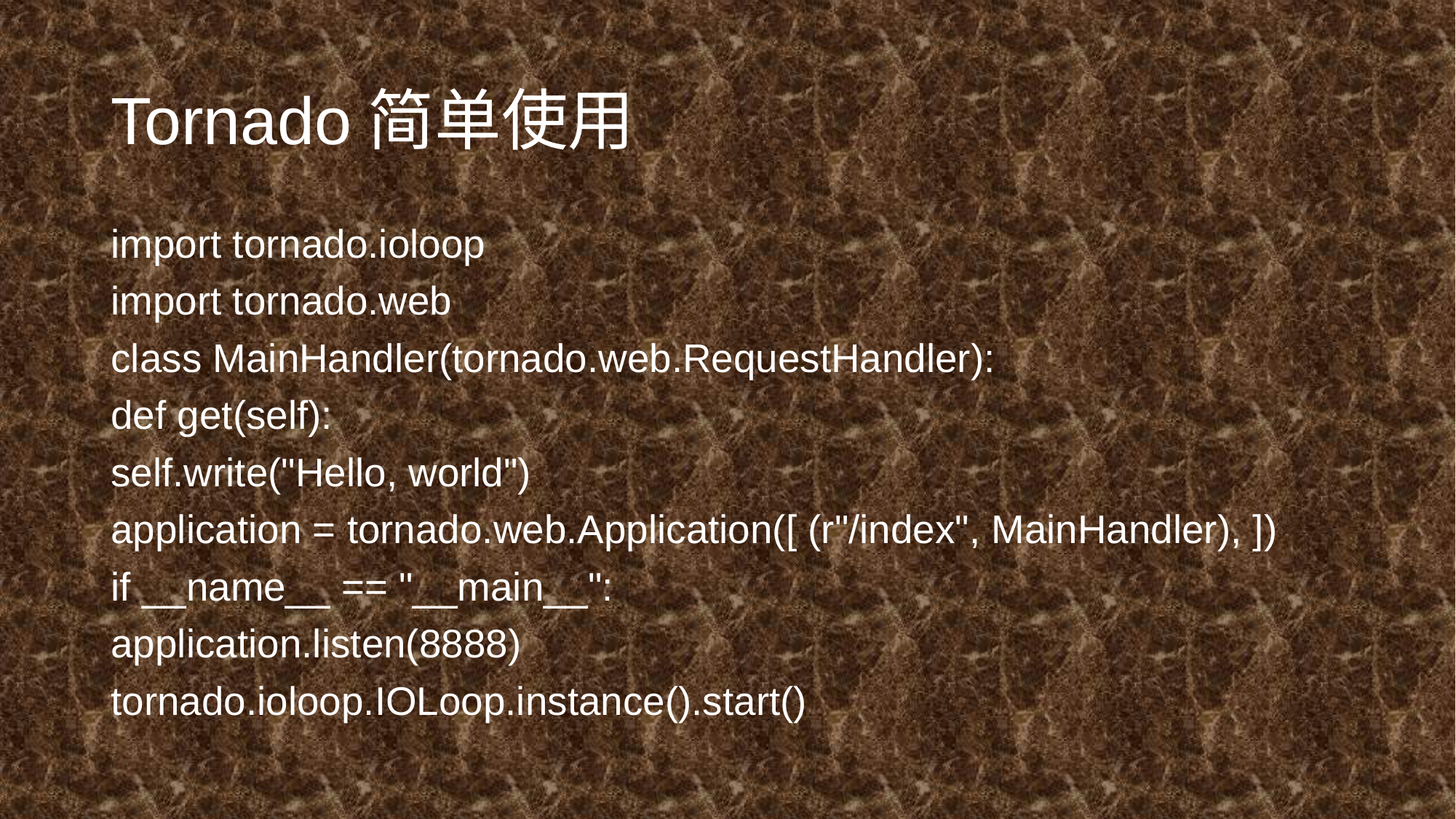

# Tornado简单使用
import tornado.ioloop
import tornado.web
class MainHandler(tornado.web.RequestHandler):
def get(self):
self.write("Hello, world")
application = tornado.web.Application([ (r"/index", MainHandler), ])
if __name__ == "__main__":
application.listen(8888)
tornado.ioloop.IOLoop.instance().start()